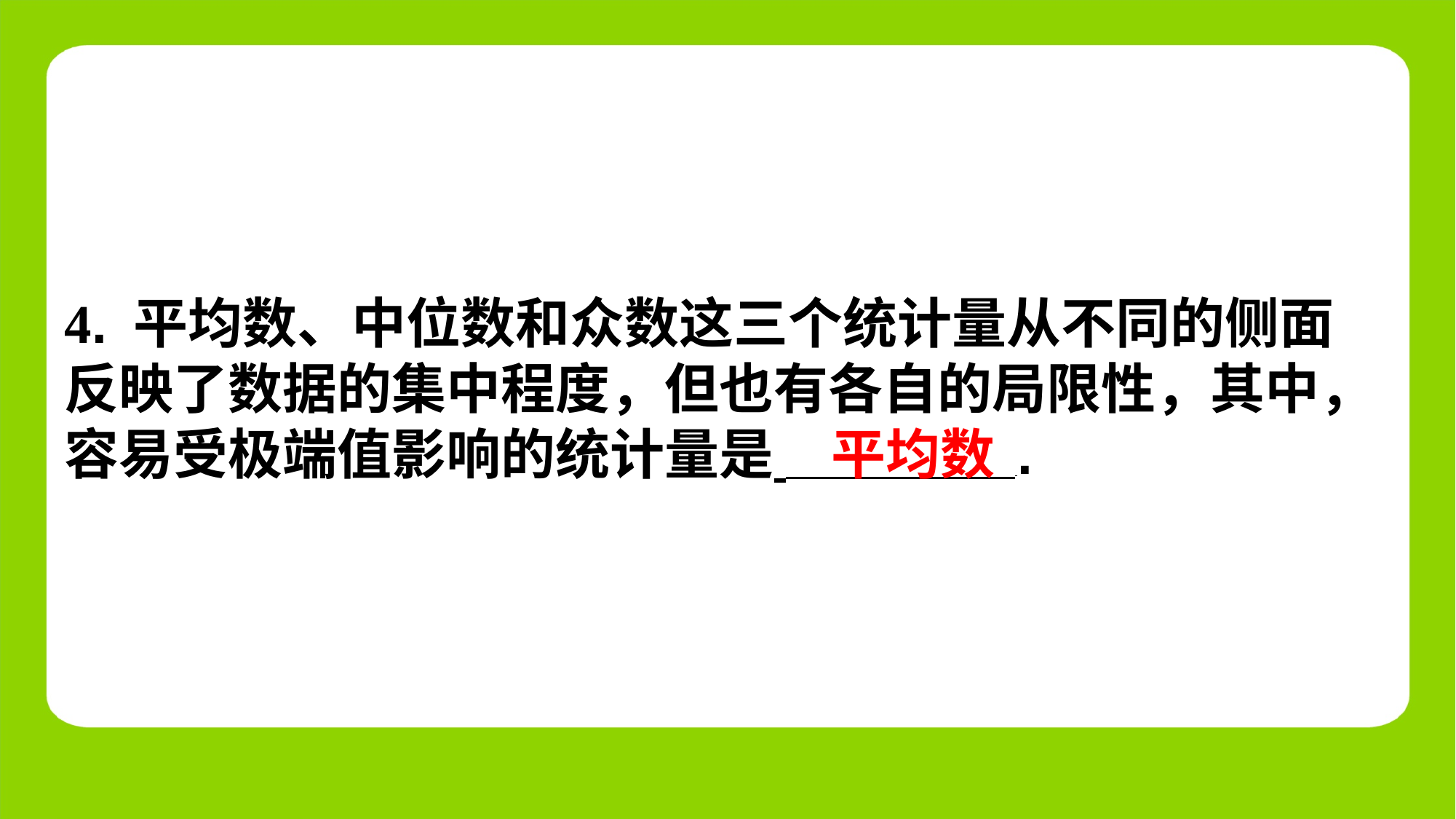

4. 平均数、中位数和众数这三个统计量从不同的侧面
反映了数据的集中程度，但也有各自的局限性，其中，
容易受极端值影响的统计量是                                    ⁠.
平均数